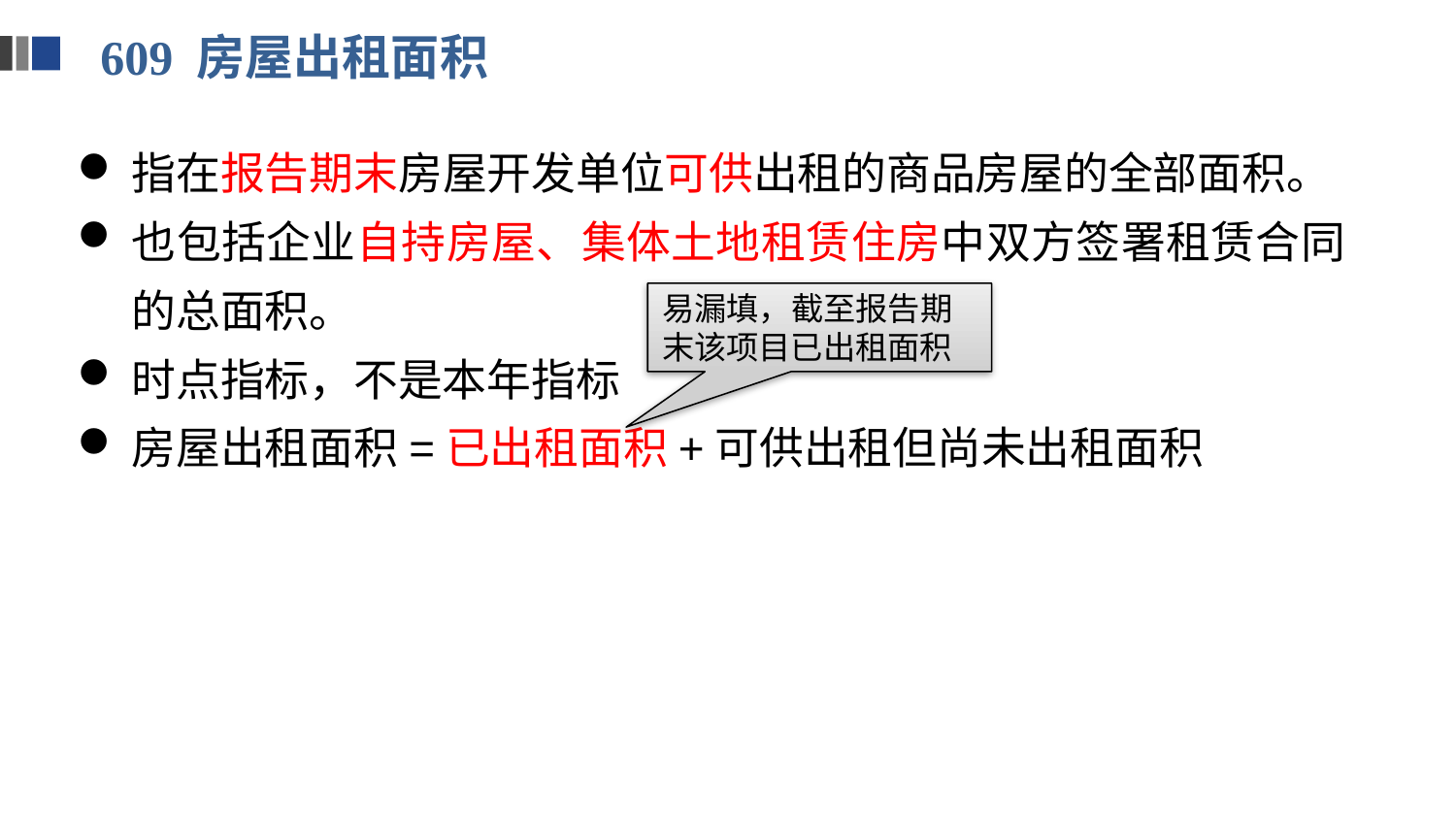

609 房屋出租面积

指在报告期末房屋开发单位可供出租的商品房屋的全部面积。
也包括企业自持房屋、集体土地租赁住房中双方签署租赁合同的总面积。
时点指标，不是本年指标
房屋出租面积=已出租面积+可供出租但尚未出租面积

易漏填，截至报告期末该项目已出租面积